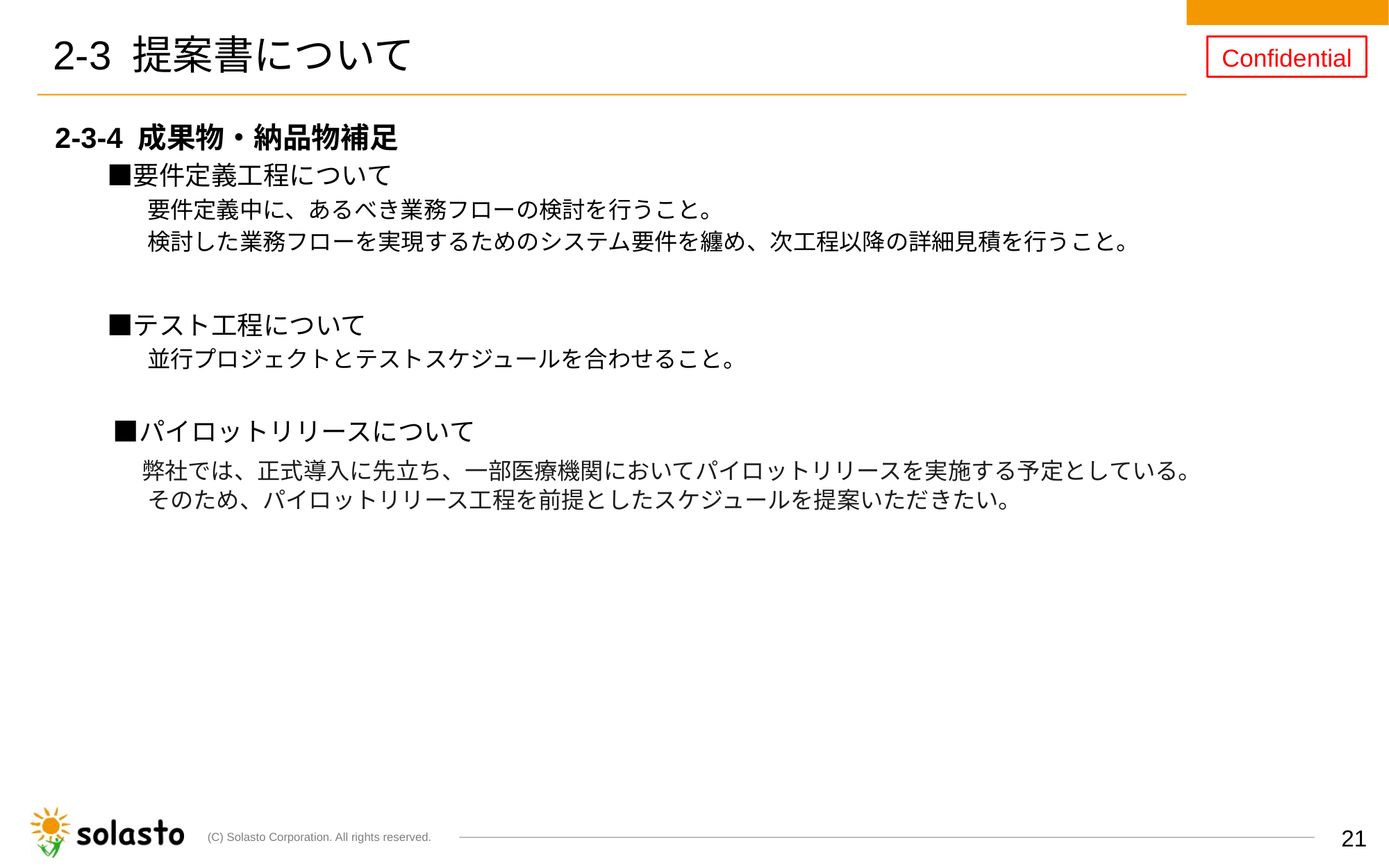

# 2-3 提案書について
2-3-4 成果物・納品物補足
　　■要件定義工程について
　　　　要件定義中に、あるべき業務フローの検討を行うこと。
　　　　検討した業務フローを実現するためのシステム要件を纏め、次工程以降の詳細見積を行うこと。

　　■テスト工程について
　　　　並行プロジェクトとテストスケジュールを合わせること。

　　■パイロットリリースについて
　　　弊社では、正式導入に先立ち、一部医療機関においてパイロットリリースを実施する予定としている。
　　　　そのため、パイロットリリース工程を前提としたスケジュールを提案いただきたい。